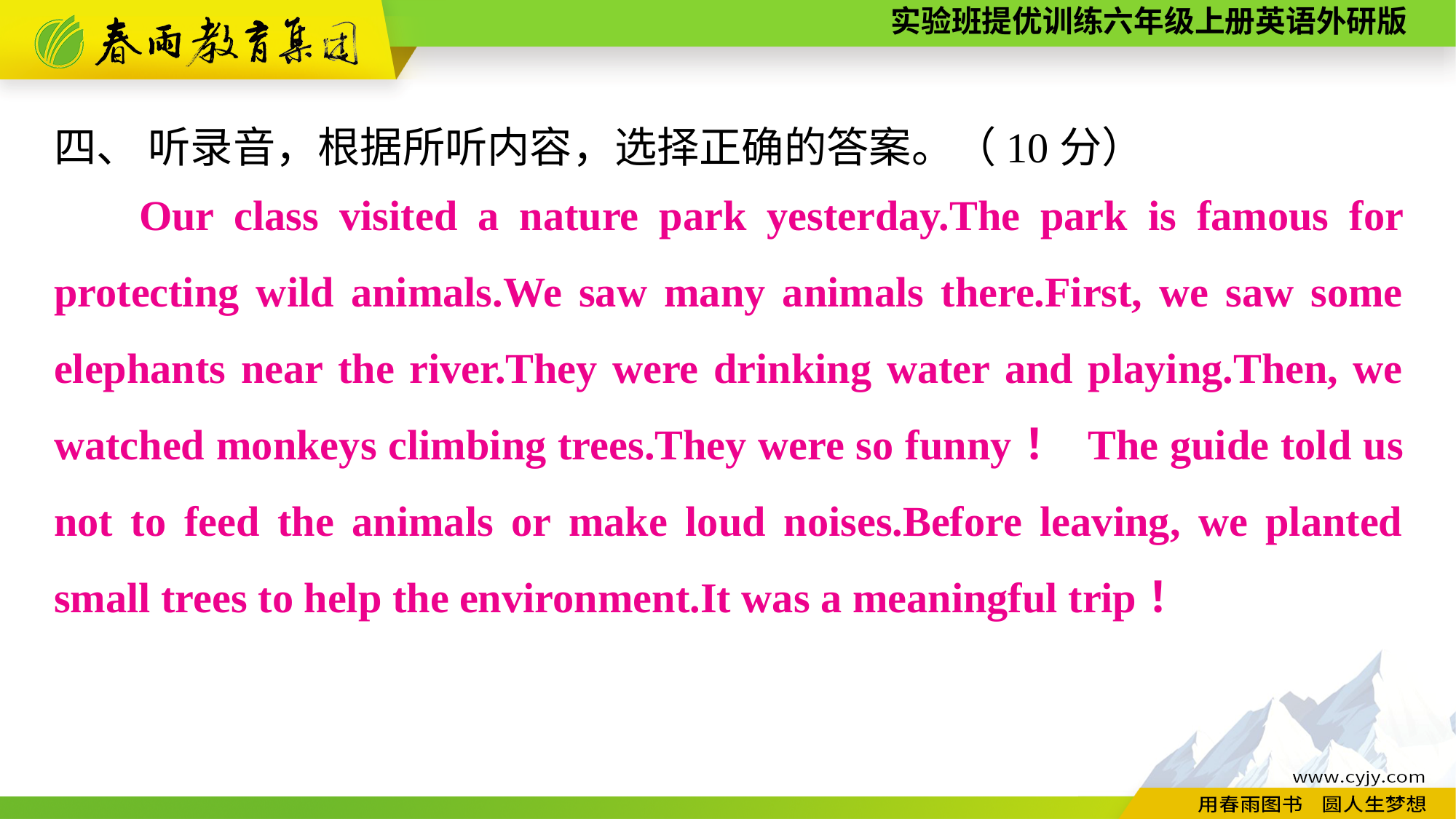

四、 听录音，根据所听内容，选择正确的答案。（10分）
Our class visited a nature park yesterday.The park is famous for protecting wild animals.We saw many animals there.First, we saw some elephants near the river.They were drinking water and playing.Then, we watched monkeys climbing trees.They were so funny！ The guide told us not to feed the animals or make loud noises.Before leaving, we planted small trees to help the environment.It was a meaningful trip！